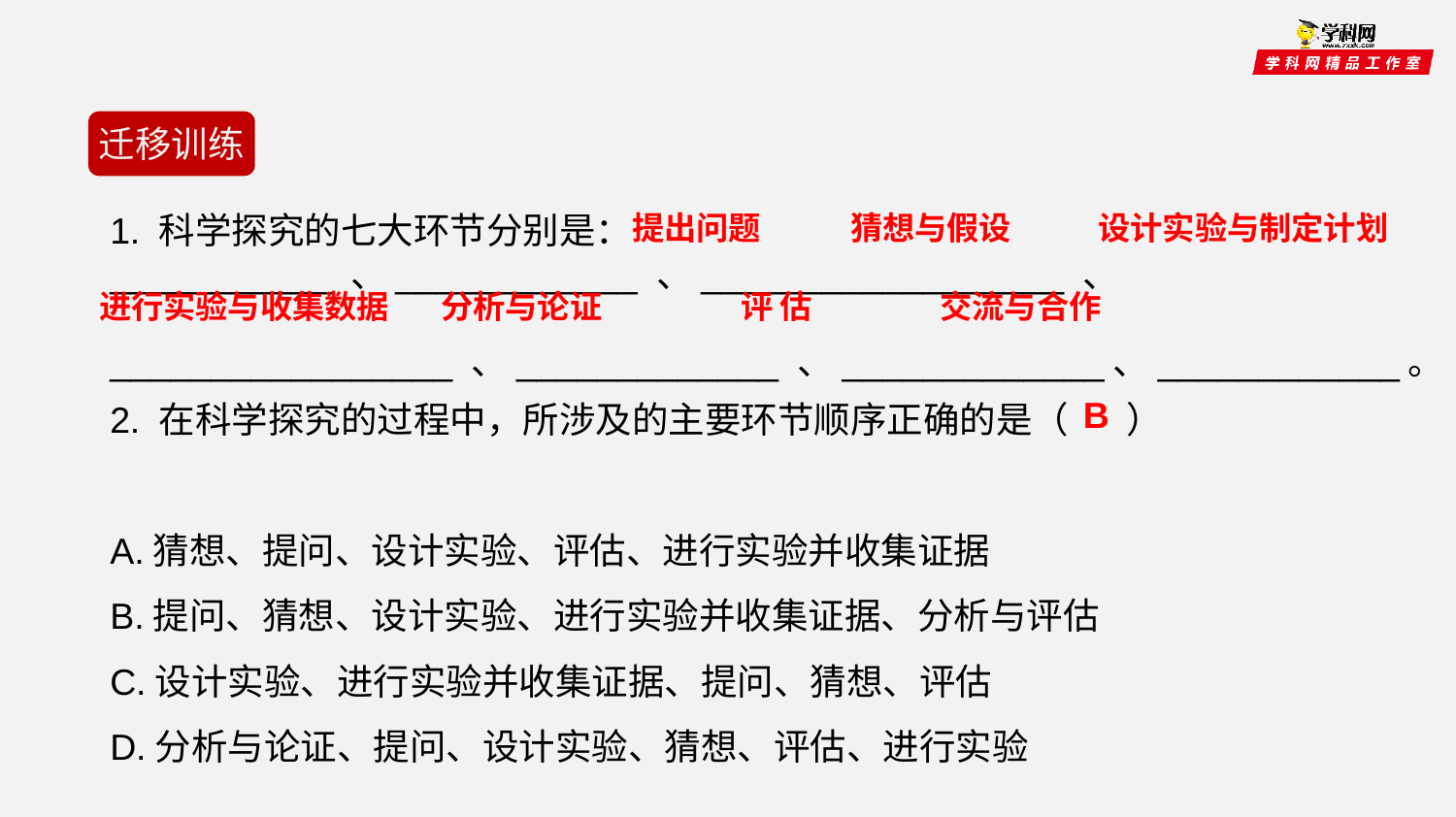

迁移训练
1. 科学探究的七大环节分别是：___________ 、____________ 、__________________ 、

_________________ 、_____________ 、_____________、____________。
提出问题
猜想与假设
设计实验与制定计划
进行实验与收集数据
分析与论证
评 估
交流与合作
2. 在科学探究的过程中，所涉及的主要环节顺序正确的是（       ）

A.猜想、提问、设计实验、评估、进行实验并收集证据
B.提问、猜想、设计实验、进行实验并收集证据、分析与评估
C.设计实验、进行实验并收集证据、提问、猜想、评估
D.分析与论证、提问、设计实验、猜想、评估、进行实验

B